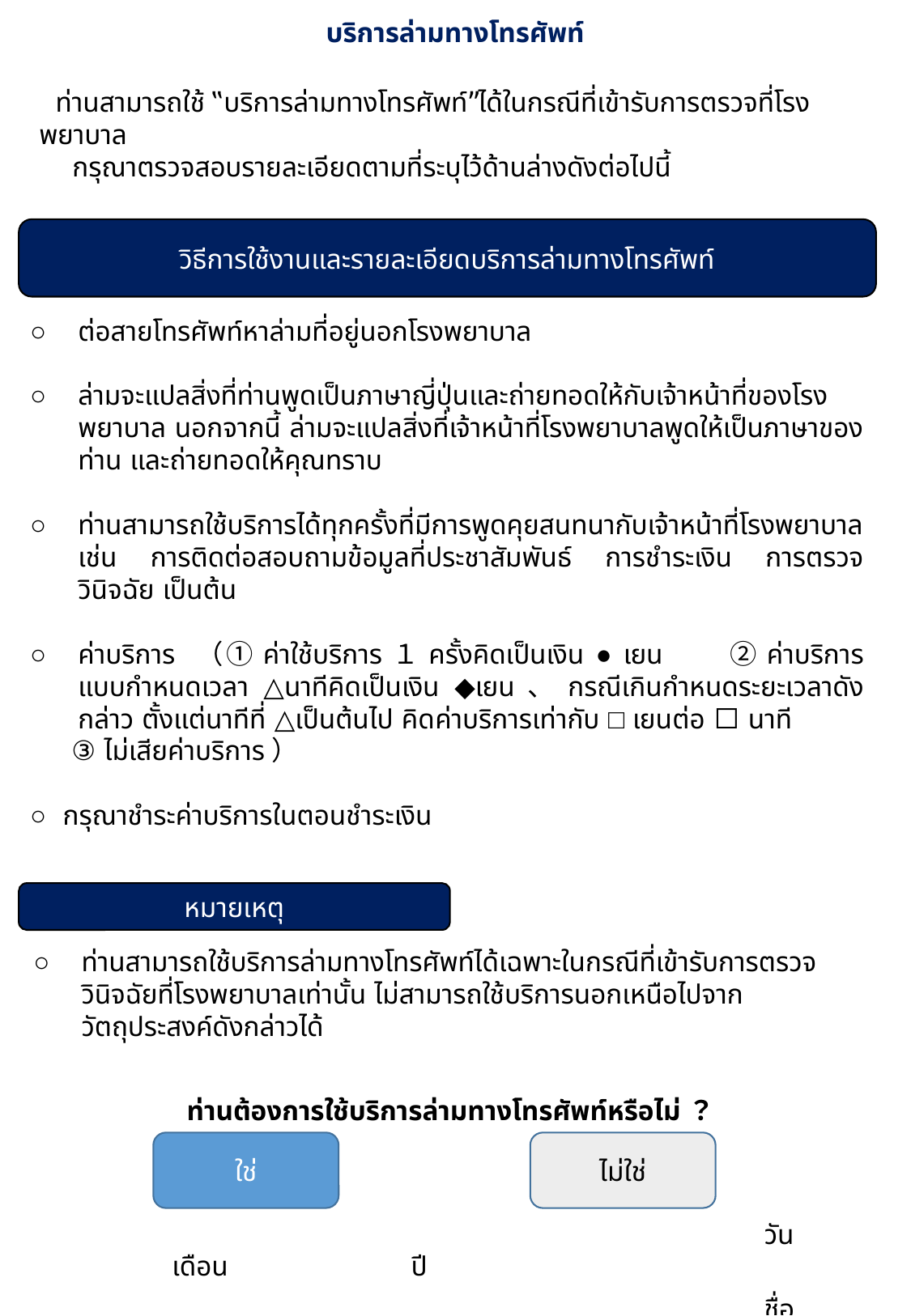

บริการล่ามทางโทรศัพท์

  ท่านสามารถใช้ “บริการล่ามทางโทรศัพท์”ได้ในกรณีที่เข้ารับการตรวจที่โรงพยาบาล
　กรุณาตรวจสอบรายละเอียดตามที่ระบุไว้ด้านล่างดังต่อไปนี้
วิธีการใช้งานและรายละเอียดบริการล่ามทางโทรศัพท์
○	ต่อสายโทรศัพท์หาล่ามที่อยู่นอกโรงพยาบาล

○	ล่ามจะแปลสิ่งที่ท่านพูดเป็นภาษาญี่ปุ่นและถ่ายทอดให้กับเจ้าหน้าที่ของโรงพยาบาล นอกจากนี้ ล่ามจะแปลสิ่งที่เจ้าหน้าที่โรงพยาบาลพูดให้เป็นภาษาของท่าน และถ่ายทอดให้คุณทราบ

○	ท่านสามารถใช้บริการได้ทุกครั้งที่มีการพูดคุยสนทนากับเจ้าหน้าที่โรงพยาบาล เช่น การติดต่อสอบถามข้อมูลที่ประชาสัมพันธ์ การชำระเงิน การตรวจวินิจฉัย เป็นต้น

○	ค่าบริการ （①ค่าใช้บริการ１ครั้งคิดเป็นเงิน ● เยน　   ②ค่าบริการแบบกำหนดเวลา △นาทีคิดเป็นเงิน ◆เยน、กรณีเกินกำหนดระยะเวลาดังกล่าว ตั้งแต่นาทีที่ △เป็นต้นไป คิดค่าบริการเท่ากับ □ เยนต่อ ▲ นาที
     ③ ไม่เสียค่าบริการ）

○  กรุณาชำระค่าบริการในตอนชำระเงิน
金額の部分は各医療機関にて設定の上、編集してください
หมายเหตุ
○	ท่านสามารถใช้บริการล่ามทางโทรศัพท์ได้เฉพาะในกรณีที่เข้ารับการตรวจวินิจฉัยที่โรงพยาบาลเท่านั้น ไม่สามารถใช้บริการนอกเหนือไปจากวัตถุประสงค์ดังกล่าวได้
ท่านต้องการใช้บริการล่ามทางโทรศัพท์หรือไม่？
ใช่
ไม่ใช่
　　　　　　　　　　　　　　　　　　　　　　　　　　　วัน 　　　　　　　เดือน 　　　　　　ปี
　　　　　　　　　　　　　　　　　　　　　　　　　　　ชื่อ